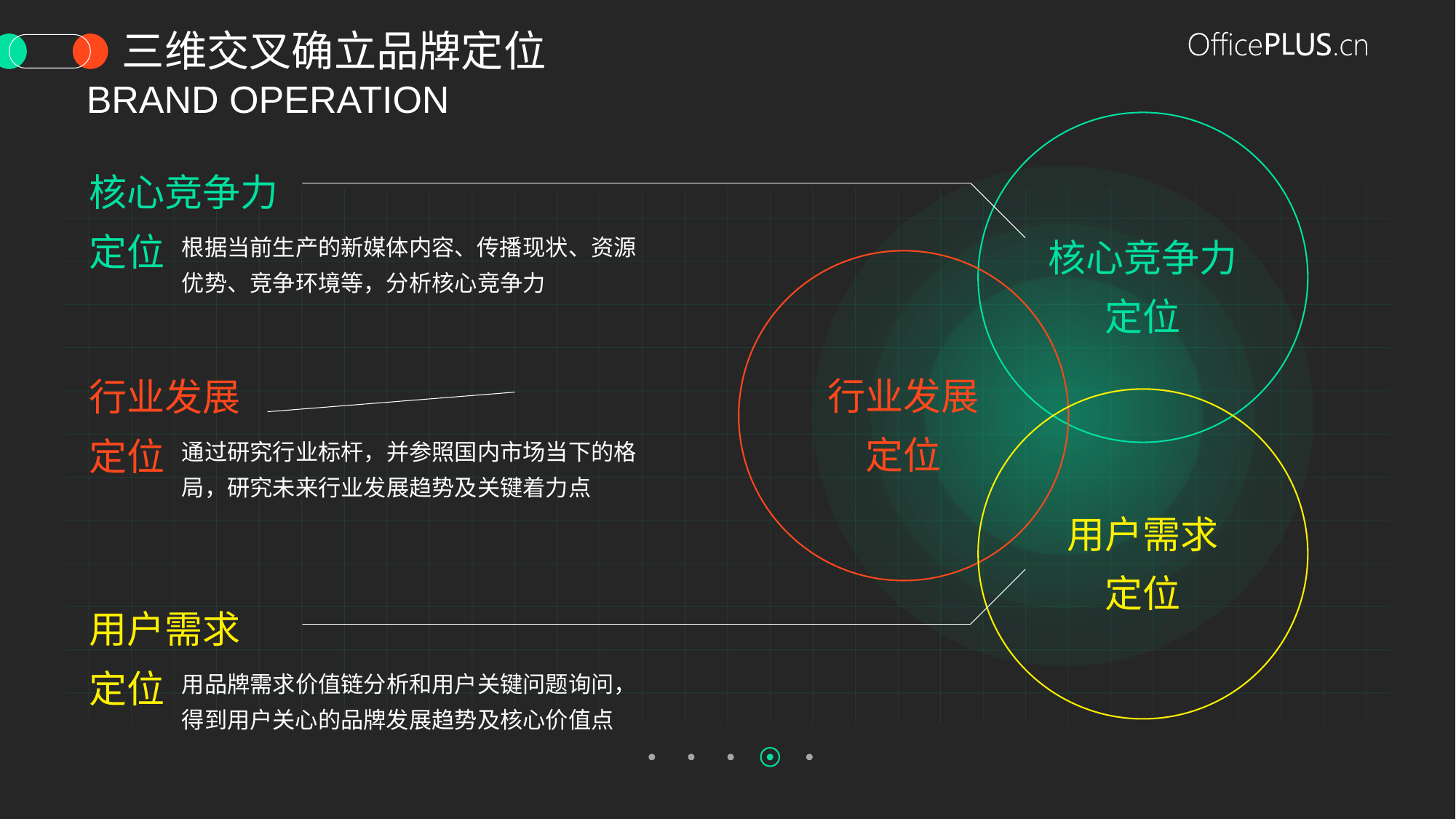

三维交叉确立品牌定位

核心竞争力
定位

行业发展
定位
用户需求
定位

Brand operation
核心竞争力
定位

根据当前生产的新媒体内容、传播现状、资源优势、竞争环境等，分析核心竞争力
行业发展
定位

通过研究行业标杆，并参照国内市场当下的格局，研究未来行业发展趋势及关键着力点

用户需求
定位
用品牌需求价值链分析和用户关键问题询问，得到用户关心的品牌发展趋势及核心价值点